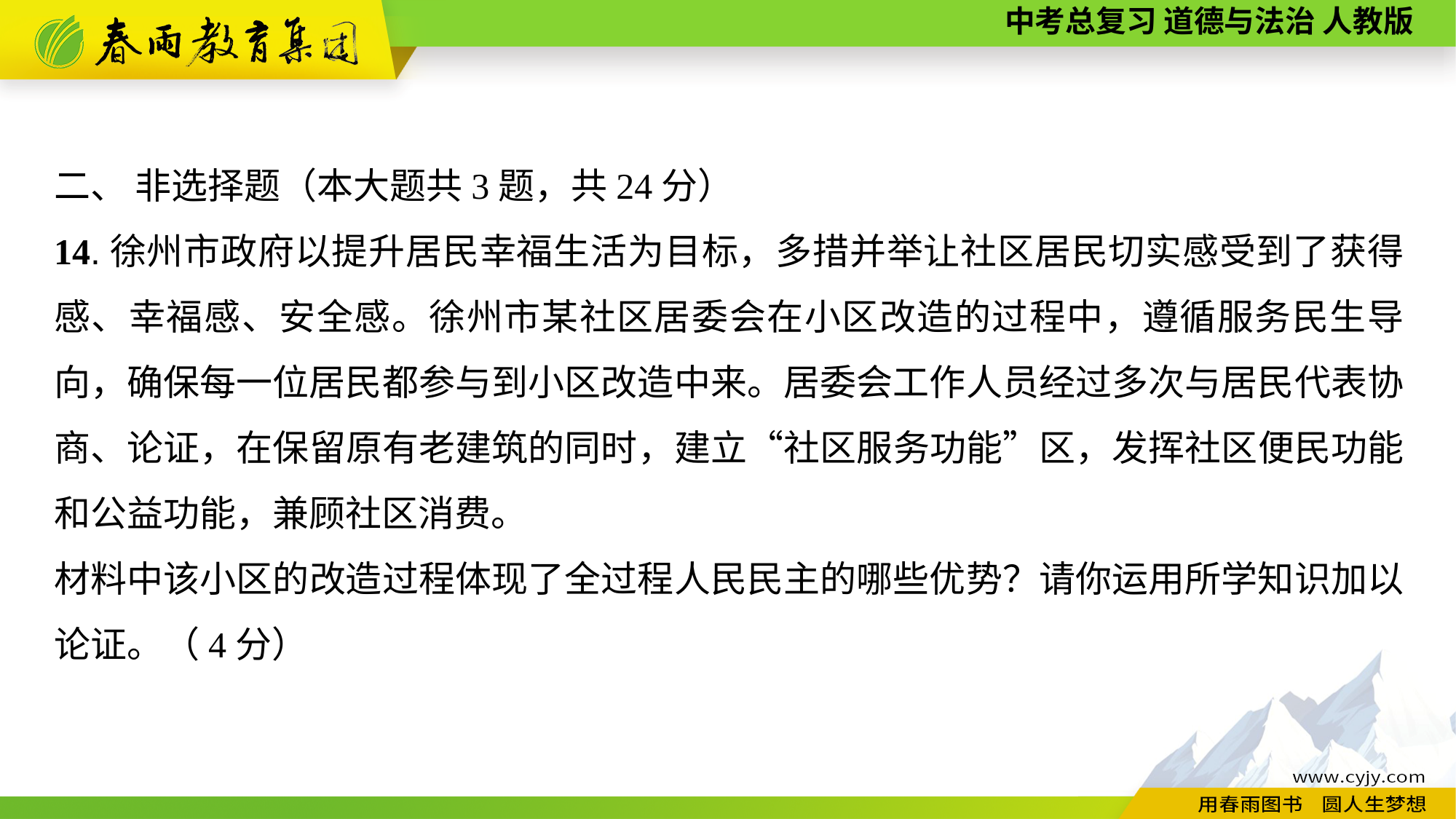

二、 非选择题（本大题共3题，共24分）
14.徐州市政府以提升居民幸福生活为目标，多措并举让社区居民切实感受到了获得感、幸福感、安全感。徐州市某社区居委会在小区改造的过程中，遵循服务民生导向，确保每一位居民都参与到小区改造中来。居委会工作人员经过多次与居民代表协商、论证，在保留原有老建筑的同时，建立“社区服务功能”区，发挥社区便民功能和公益功能，兼顾社区消费。
材料中该小区的改造过程体现了全过程人民民主的哪些优势？请你运用所学知识加以论证。（4分）